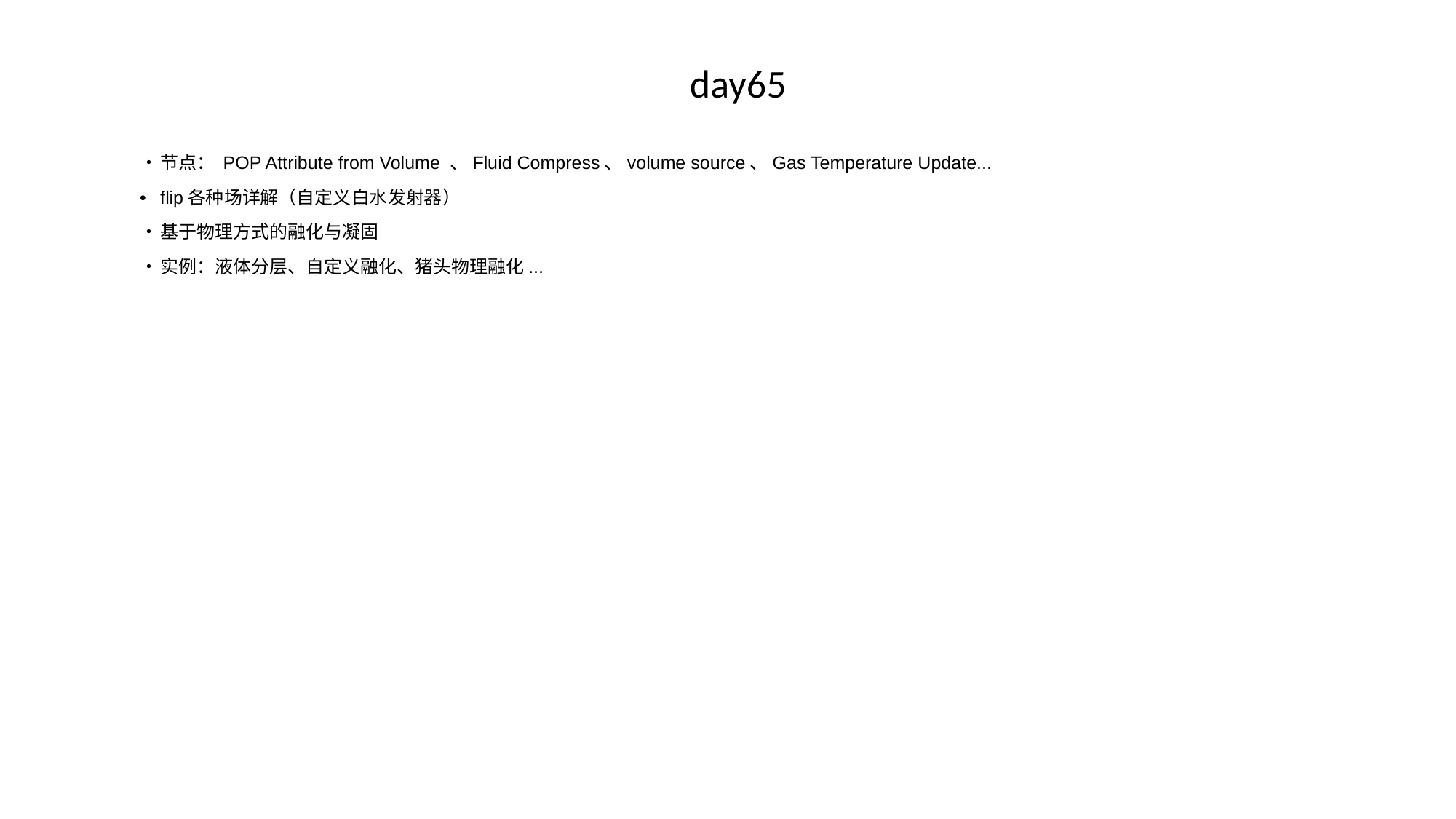

# day65
•	节点： POP Attribute from Volume 、Fluid Compress、volume source、Gas Temperature Update...
•	flip各种场详解（自定义白水发射器）
•	基于物理方式的融化与凝固
•	实例：液体分层、自定义融化、猪头物理融化...